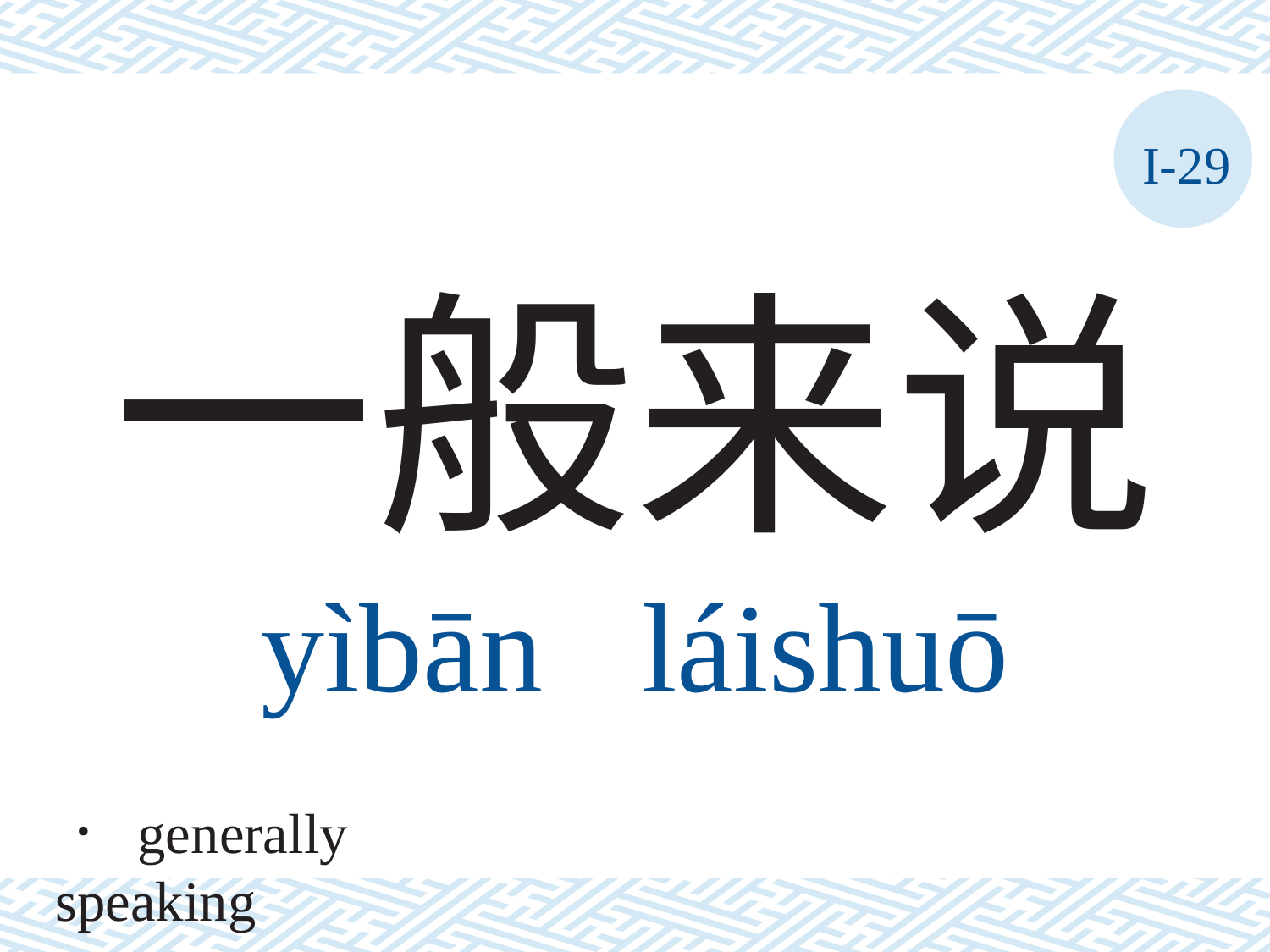

I-29
# 一般来说 yìbān	láishuō
． generally speaking